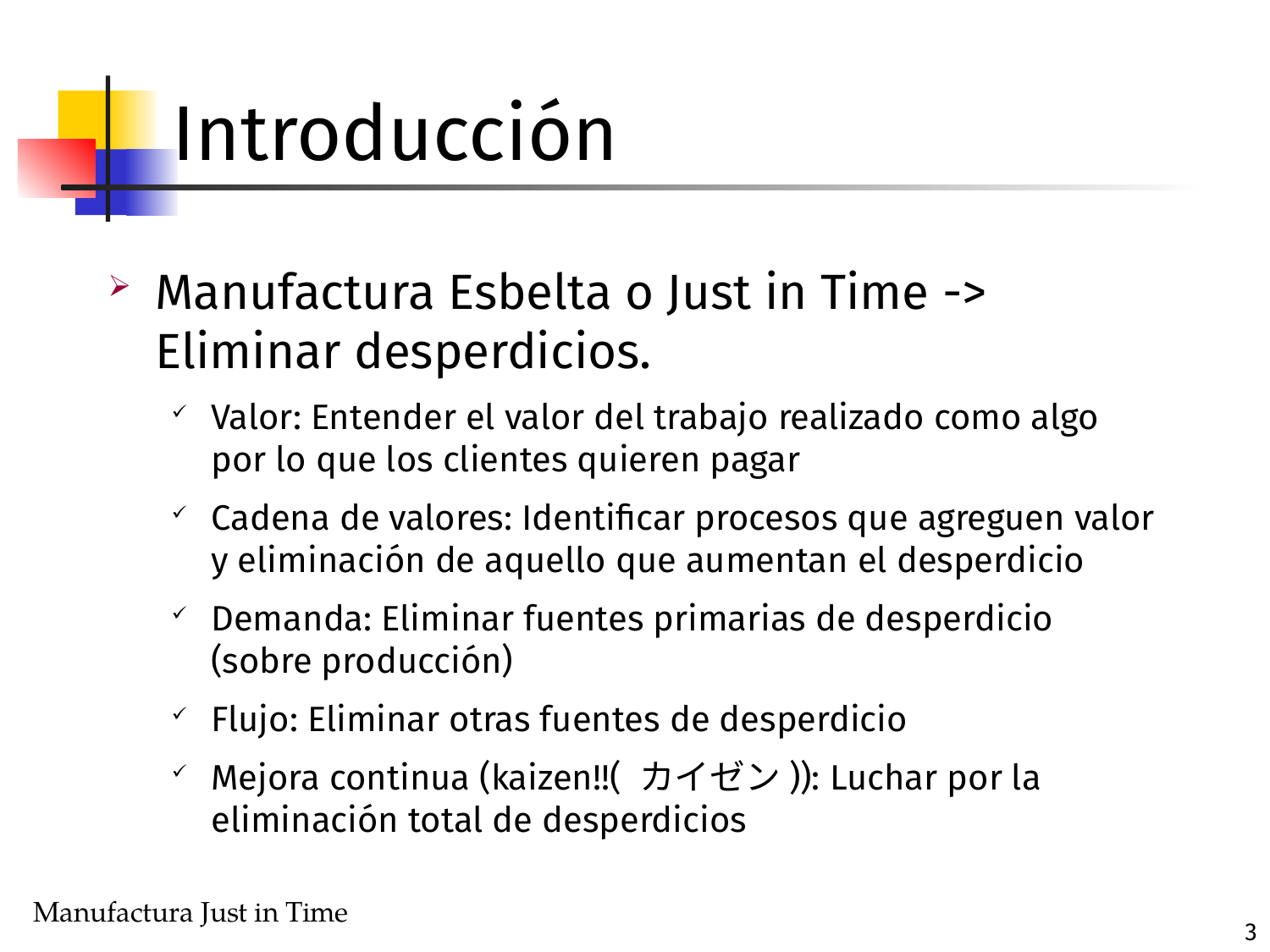

# Introducción
Manufactura Esbelta o Just in Time -> Eliminar desperdicios.
Valor: Entender el valor del trabajo realizado como algo por lo que los clientes quieren pagar
Cadena de valores: Identificar procesos que agreguen valor y eliminación de aquello que aumentan el desperdicio
Demanda: Eliminar fuentes primarias de desperdicio (sobre producción)
Flujo: Eliminar otras fuentes de desperdicio
Mejora continua (kaizen!!( カイゼン)): Luchar por la eliminación total de desperdicios
3